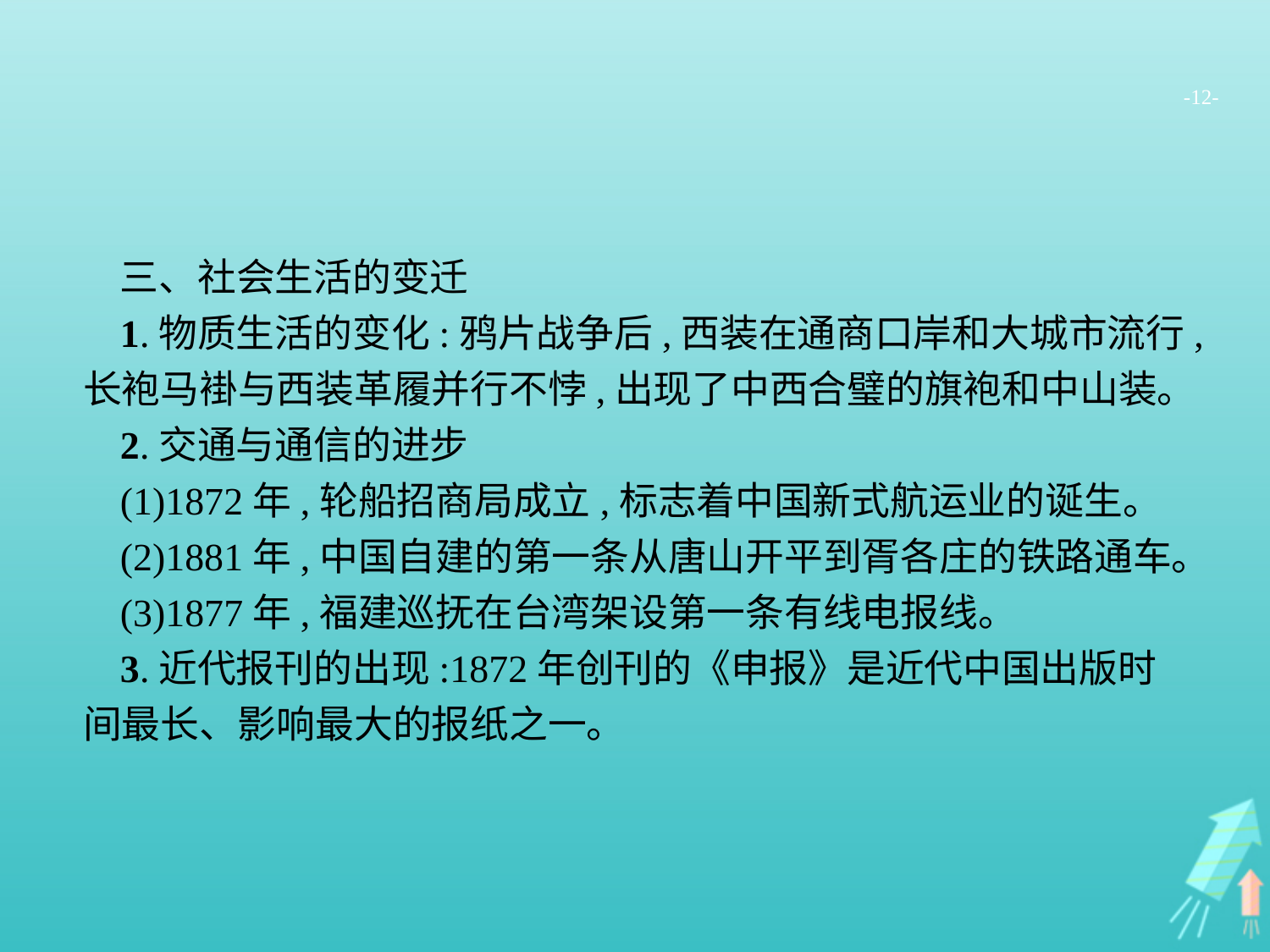

-12-
三、社会生活的变迁
1.物质生活的变化:鸦片战争后,西装在通商口岸和大城市流行,长袍马褂与西装革履并行不悖,出现了中西合璧的旗袍和中山装。
2.交通与通信的进步
(1)1872年,轮船招商局成立,标志着中国新式航运业的诞生。
(2)1881年,中国自建的第一条从唐山开平到胥各庄的铁路通车。
(3)1877年,福建巡抚在台湾架设第一条有线电报线。
3.近代报刊的出现:1872年创刊的《申报》是近代中国出版时间最长、影响最大的报纸之一。